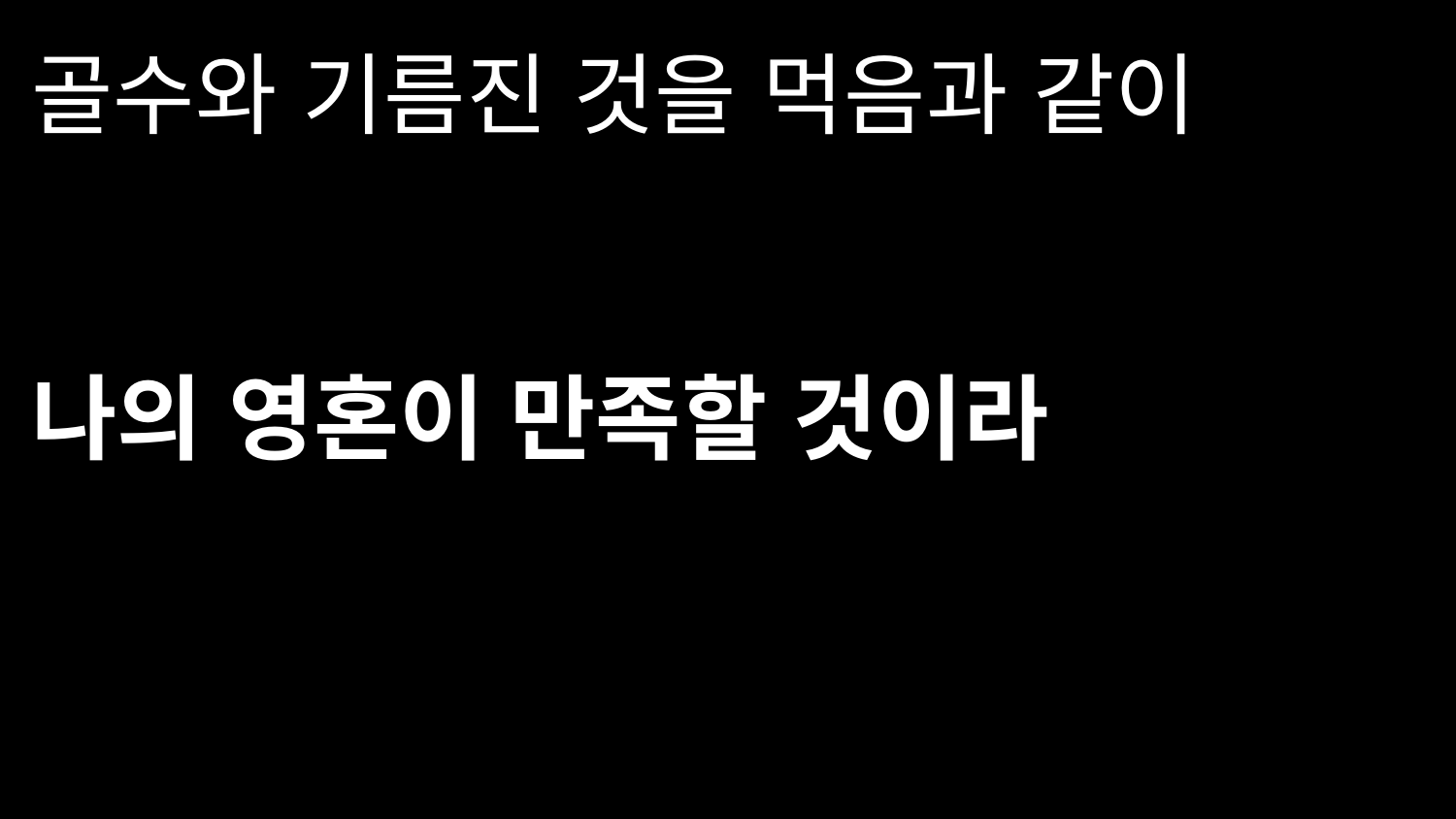

골수와 기름진 것을 먹음과 같이
나의 영혼이 만족할 것이라